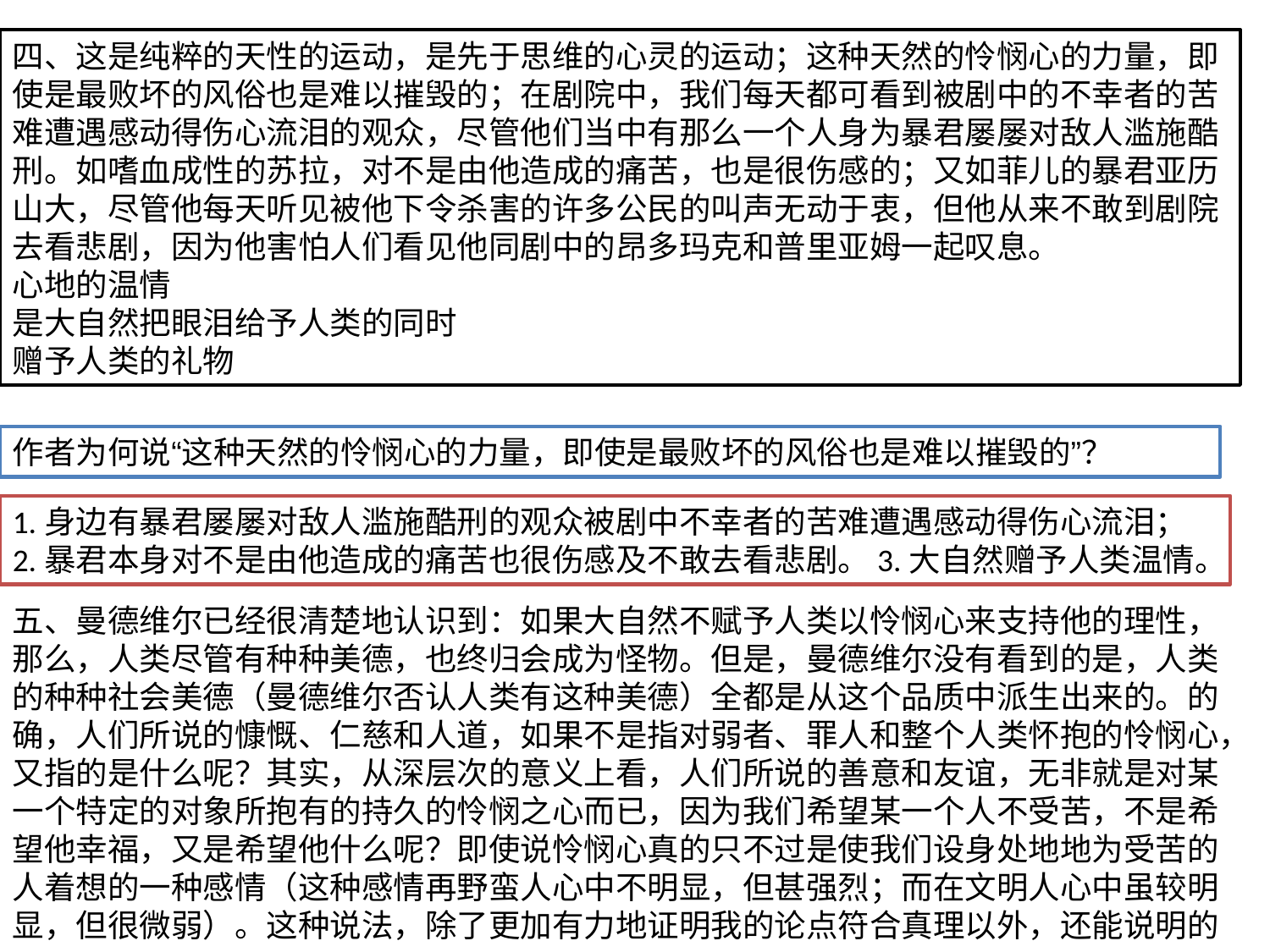

四、这是纯粹的天性的运动，是先于思维的心灵的运动；这种天然的怜悯心的力量，即使是最败坏的风俗也是难以摧毁的；在剧院中，我们每天都可看到被剧中的不幸者的苦难遭遇感动得伤心流泪的观众，尽管他们当中有那么一个人身为暴君屡屡对敌人滥施酷刑。如嗜血成性的苏拉，对不是由他造成的痛苦，也是很伤感的；又如菲儿的暴君亚历山大，尽管他每天听见被他下令杀害的许多公民的叫声无动于衷，但他从来不敢到剧院去看悲剧，因为他害怕人们看见他同剧中的昂多玛克和普里亚姆一起叹息。
心地的温情
是大自然把眼泪给予人类的同时
赠予人类的礼物
作者为何说“这种天然的怜悯心的力量，即使是最败坏的风俗也是难以摧毁的”？
1.身边有暴君屡屡对敌人滥施酷刑的观众被剧中不幸者的苦难遭遇感动得伤心流泪；2.暴君本身对不是由他造成的痛苦也很伤感及不敢去看悲剧。3.大自然赠予人类温情。
五、曼德维尔已经很清楚地认识到：如果大自然不赋予人类以怜悯心来支持他的理性，那么，人类尽管有种种美德，也终归会成为怪物。但是，曼德维尔没有看到的是，人类的种种社会美德（曼德维尔否认人类有这种美德）全都是从这个品质中派生出来的。的确，人们所说的慷慨、仁慈和人道，如果不是指对弱者、罪人和整个人类怀抱的怜悯心，又指的是什么呢？其实，从深层次的意义上看，人们所说的善意和友谊，无非就是对某一个特定的对象所抱有的持久的怜悯之心而已，因为我们希望某一个人不受苦，不是希望他幸福，又是希望他什么呢？即使说怜悯心真的只不过是使我们设身处地地为受苦的人着想的一种感情（这种感情再野蛮人心中不明显，但甚强烈；而在文明人心中虽较明显，但很微弱）。这种说法，除了更加有力地证明我的论点符合真理以外，还能说明的